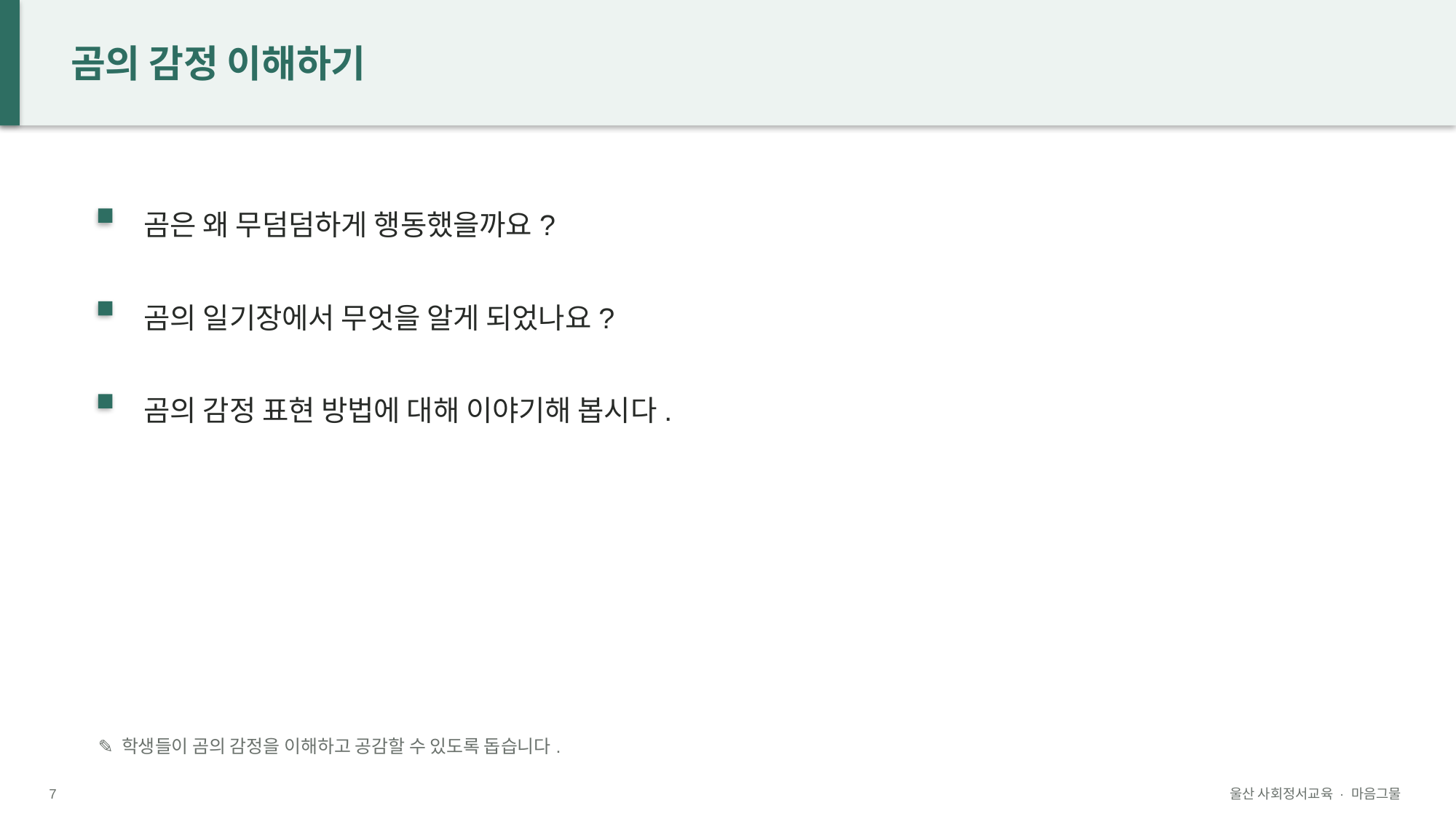

곰의 감정 이해하기
곰은 왜 무덤덤하게 행동했을까요?

곰의 일기장에서 무엇을 알게 되었나요?

곰의 감정 표현 방법에 대해 이야기해 봅시다.

✎ 학생들이 곰의 감정을 이해하고 공감할 수 있도록 돕습니다.
7
울산 사회정서교육 · 마음그물